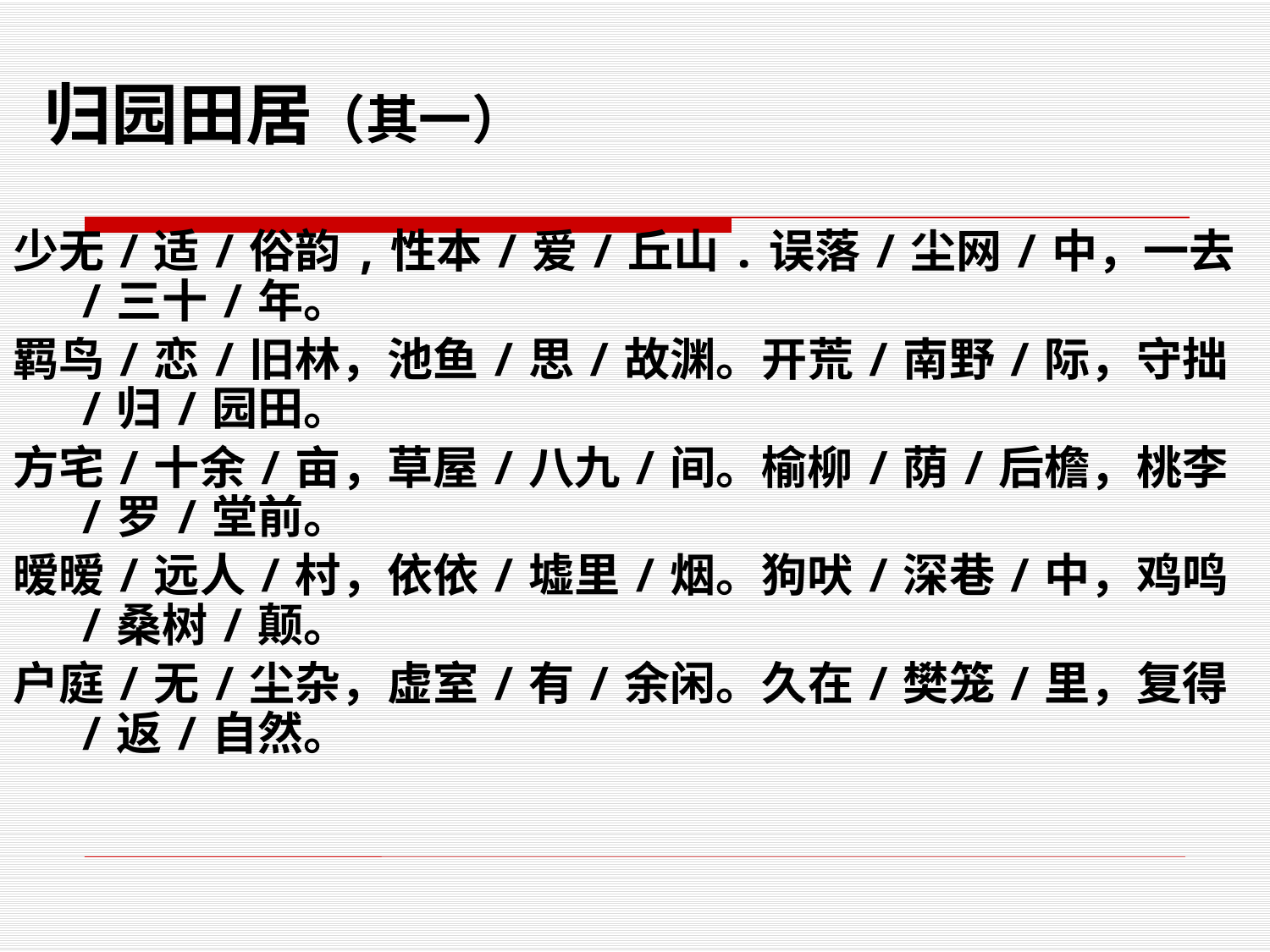

# 归园田居（其一）
少无/适/俗韵,性本/爱/丘山.误落/尘网/中，一去/三十/年。
羁鸟/恋/旧林，池鱼/思/故渊。开荒/南野/际，守拙/归/园田。
方宅/十余/亩，草屋/八九/间。榆柳/荫/后檐，桃李/罗/堂前。
暧暧/远人/村，依依/墟里/烟。狗吠/深巷/中，鸡鸣/桑树/颠。
户庭/无/尘杂，虚室/有/余闲。久在/樊笼/里，复得/返/自然。